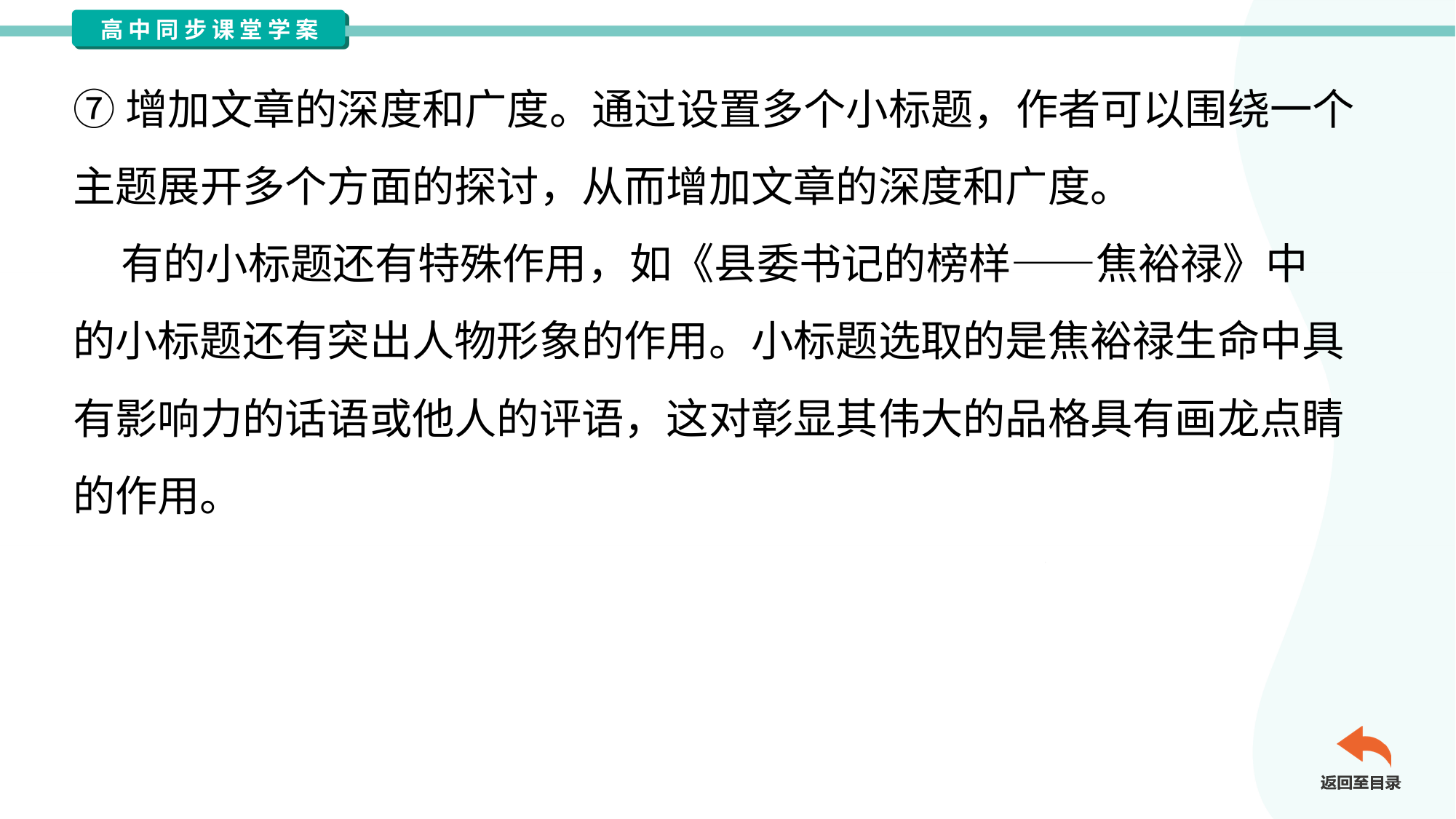

⑦增加文章的深度和广度。通过设置多个小标题，作者可以围绕一个
主题展开多个方面的探讨，从而增加文章的深度和广度。
    有的小标题还有特殊作用，如《县委书记的榜样——焦裕禄》中
的小标题还有突出人物形象的作用。小标题选取的是焦裕禄生命中具
有影响力的话语或他人的评语，这对彰显其伟大的品格具有画龙点睛
的作用。